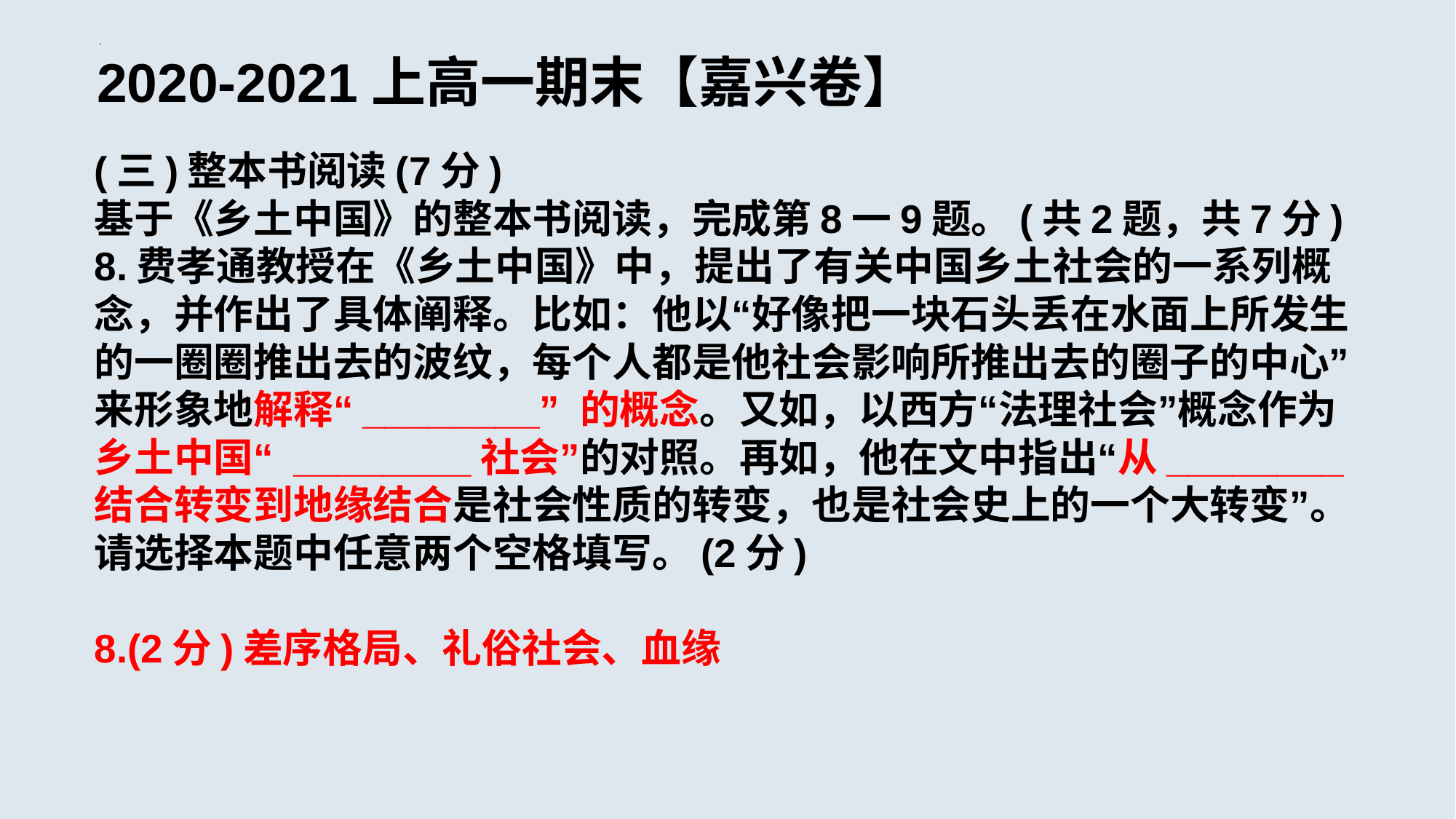

# 2020-2021上高一期末【嘉兴卷】
(三)整本书阅读(7分)
基于《乡土中国》的整本书阅读，完成第8一9题。(共2题，共7分)
8.费孝通教授在《乡土中国》中，提出了有关中国乡土社会的一系列概念，并作出了具体阐释。比如：他以“好像把一块石头丢在水面上所发生的一圈圈推出去的波纹，每个人都是他社会影响所推出去的圈子的中心”来形象地解释“________” 的概念。又如，以西方“法理社会”概念作为乡土中国“ ________社会”的对照。再如，他在文中指出“从________结合转变到地缘结合是社会性质的转变，也是社会史上的一个大转变”。请选择本题中任意两个空格填写。(2分)

8.(2分)差序格局、礼俗社会、血缘